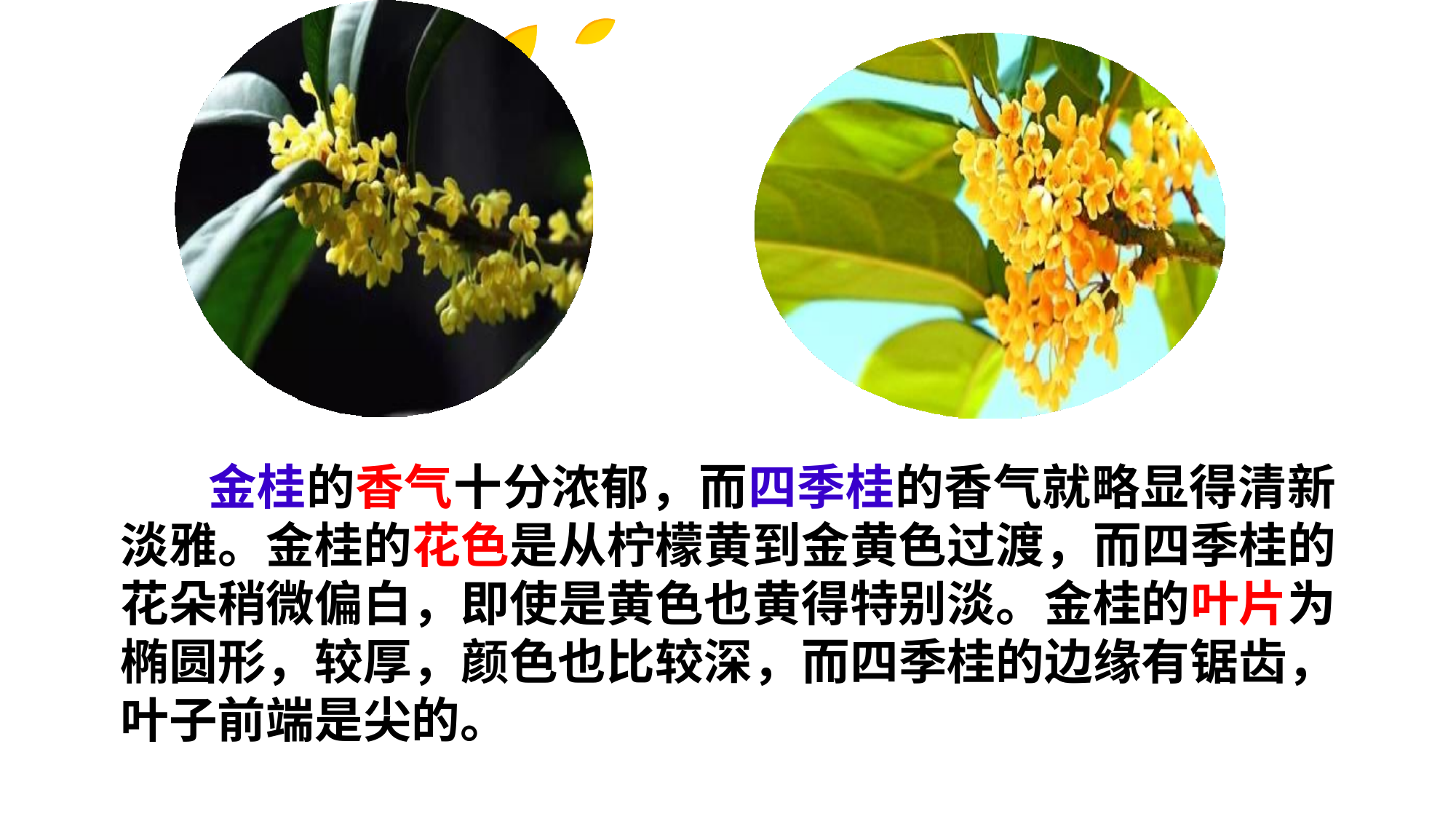

金桂的香气十分浓郁，而四季桂的香气就略显得清新 淡雅。金桂的花色是从柠檬黄到金黄色过渡，而四季桂的花朵稍微偏白，即使是黄色也黄得特别淡。金桂的叶片为椭圆形，较厚，颜色也比较深，而四季桂的边缘有锯齿，叶子前端是尖的。